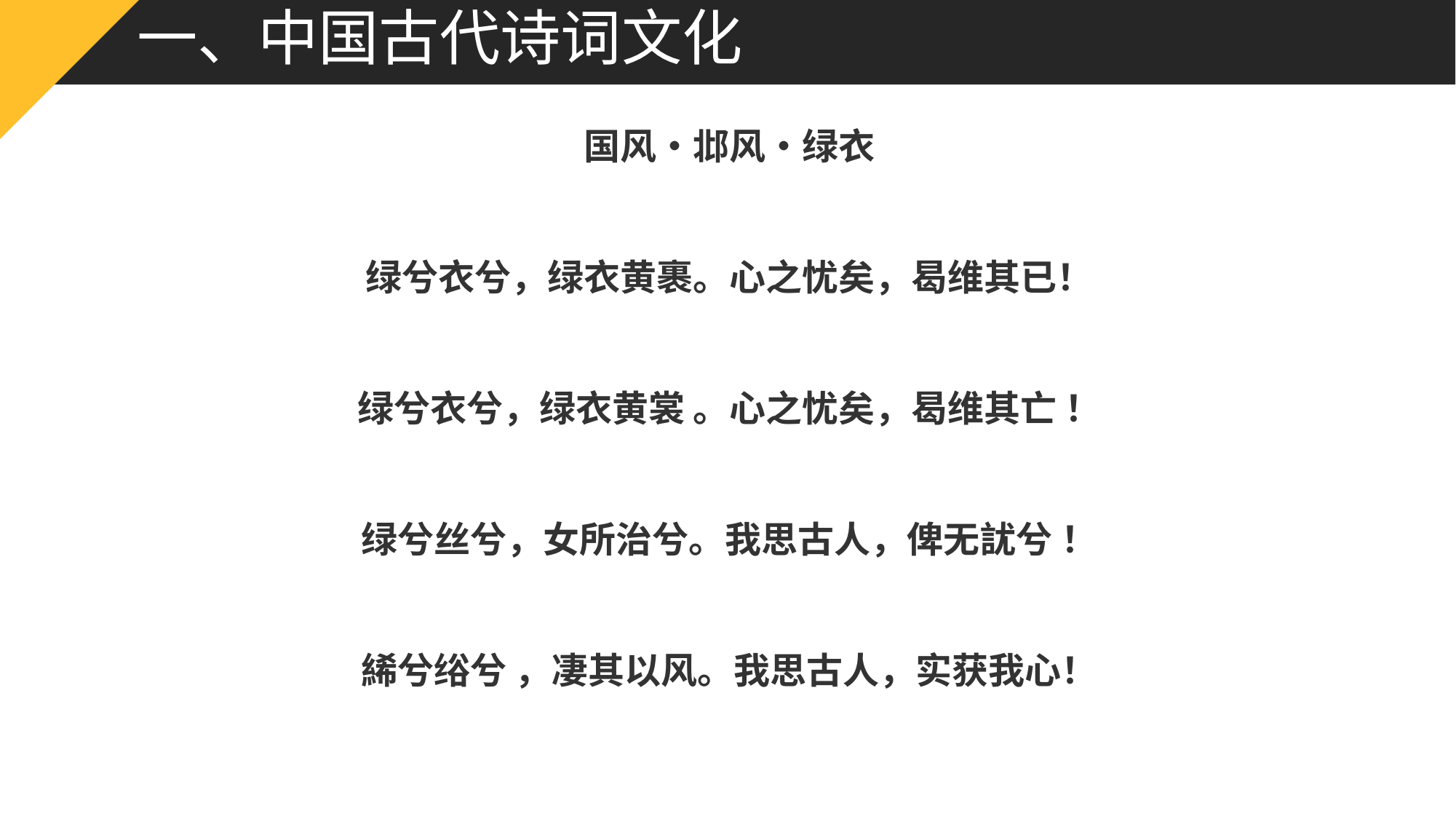

# 一、中国古代诗词文化
国风•邶风•绿衣

绿兮衣兮，绿衣黄裹。心之忧矣，曷维其已！

绿兮衣兮，绿衣黄裳 。心之忧矣，曷维其亡 ！

绿兮丝兮，女所治兮。我思古人，俾无訧兮 ！

絺兮绤兮 ，凄其以风。我思古人，实获我心！